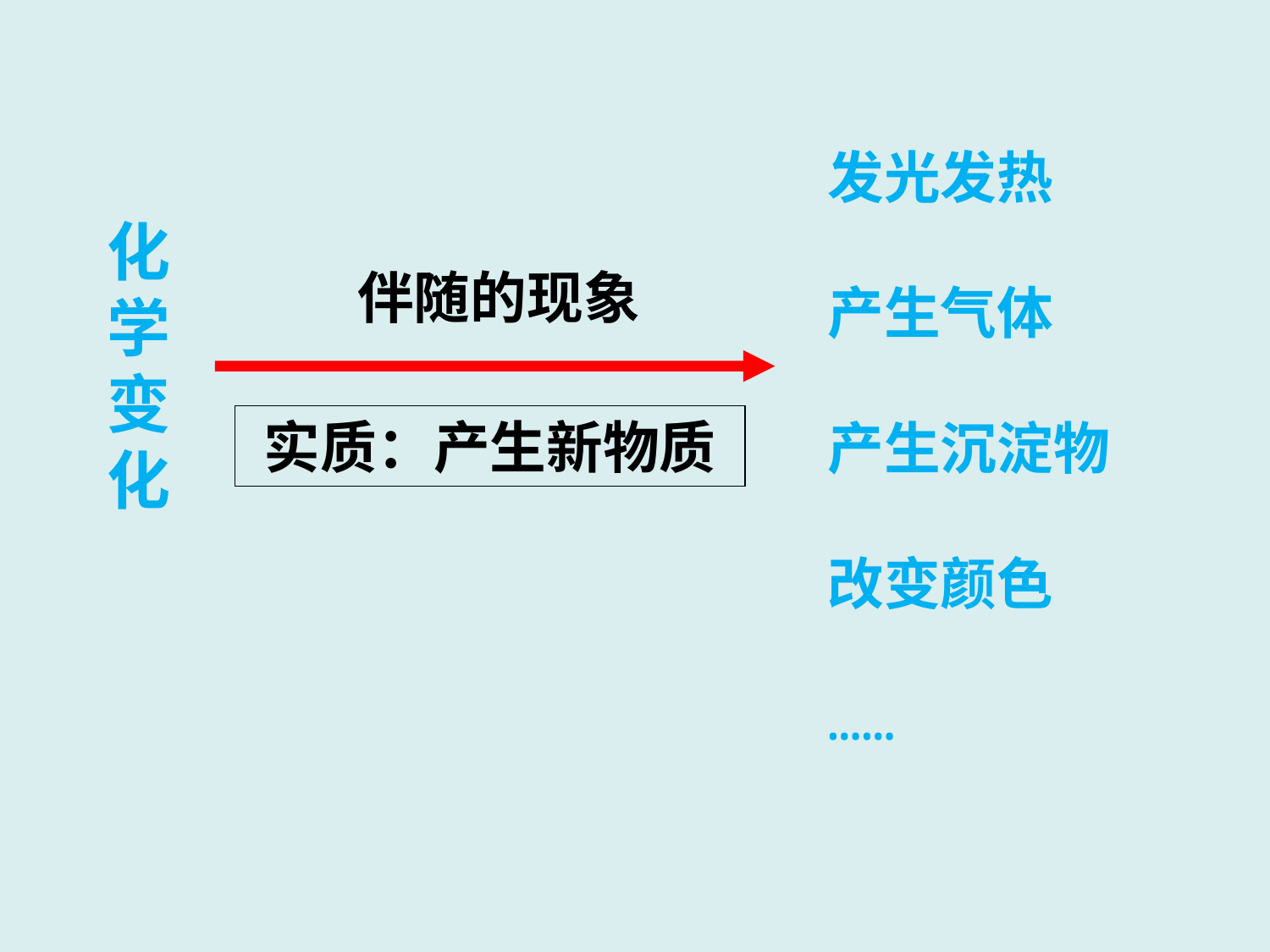

发光发热

产生气体

产生沉淀物

改变颜色

……

化学变化
伴随的现象

实质：产生新物质